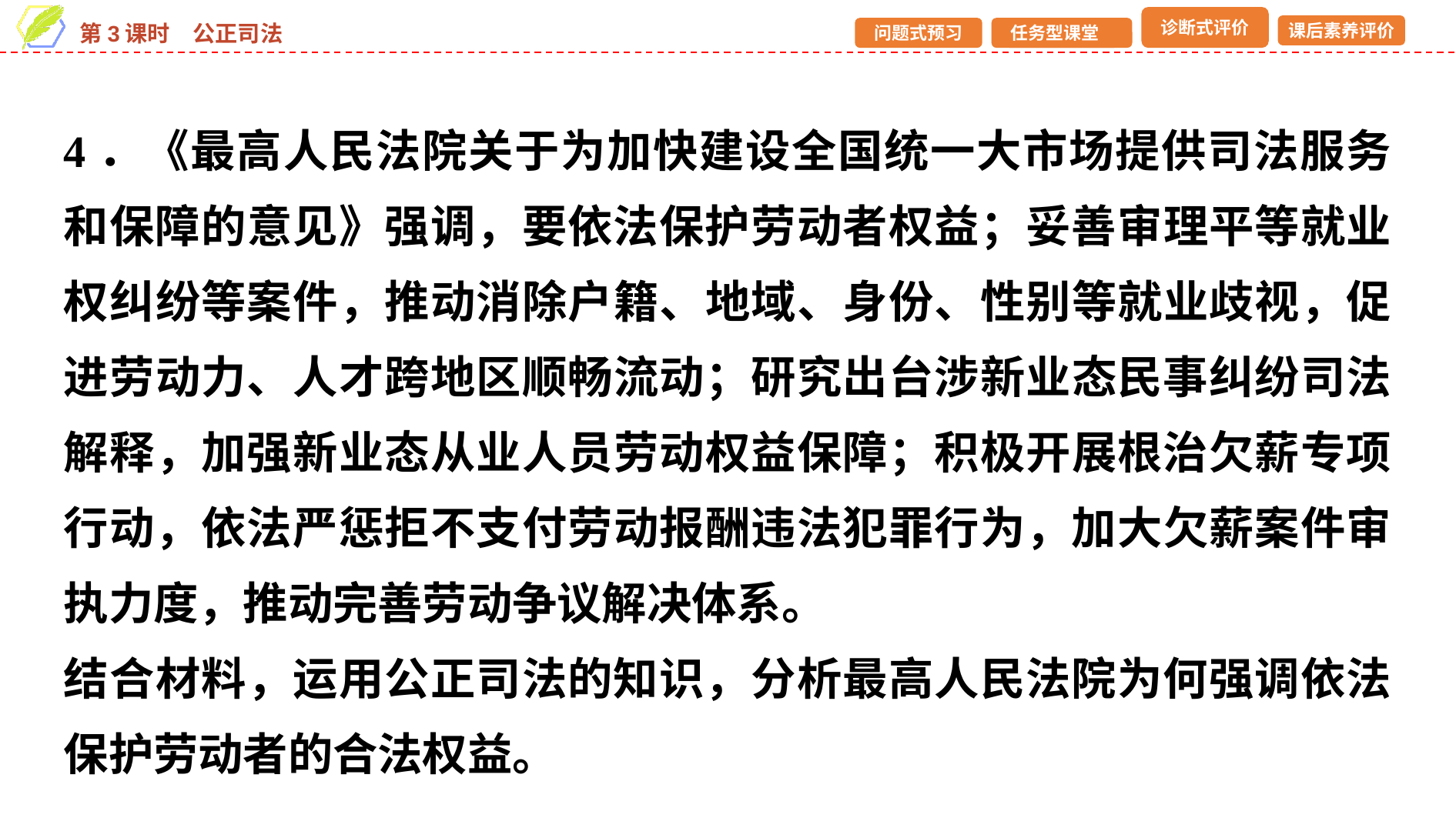

4．《最高人民法院关于为加快建设全国统一大市场提供司法服务和保障的意见》强调，要依法保护劳动者权益；妥善审理平等就业权纠纷等案件，推动消除户籍、地域、身份、性别等就业歧视，促进劳动力、人才跨地区顺畅流动；研究出台涉新业态民事纠纷司法解释，加强新业态从业人员劳动权益保障；积极开展根治欠薪专项行动，依法严惩拒不支付劳动报酬违法犯罪行为，加大欠薪案件审执力度，推动完善劳动争议解决体系。
结合材料，运用公正司法的知识，分析最高人民法院为何强调依法保护劳动者的合法权益。